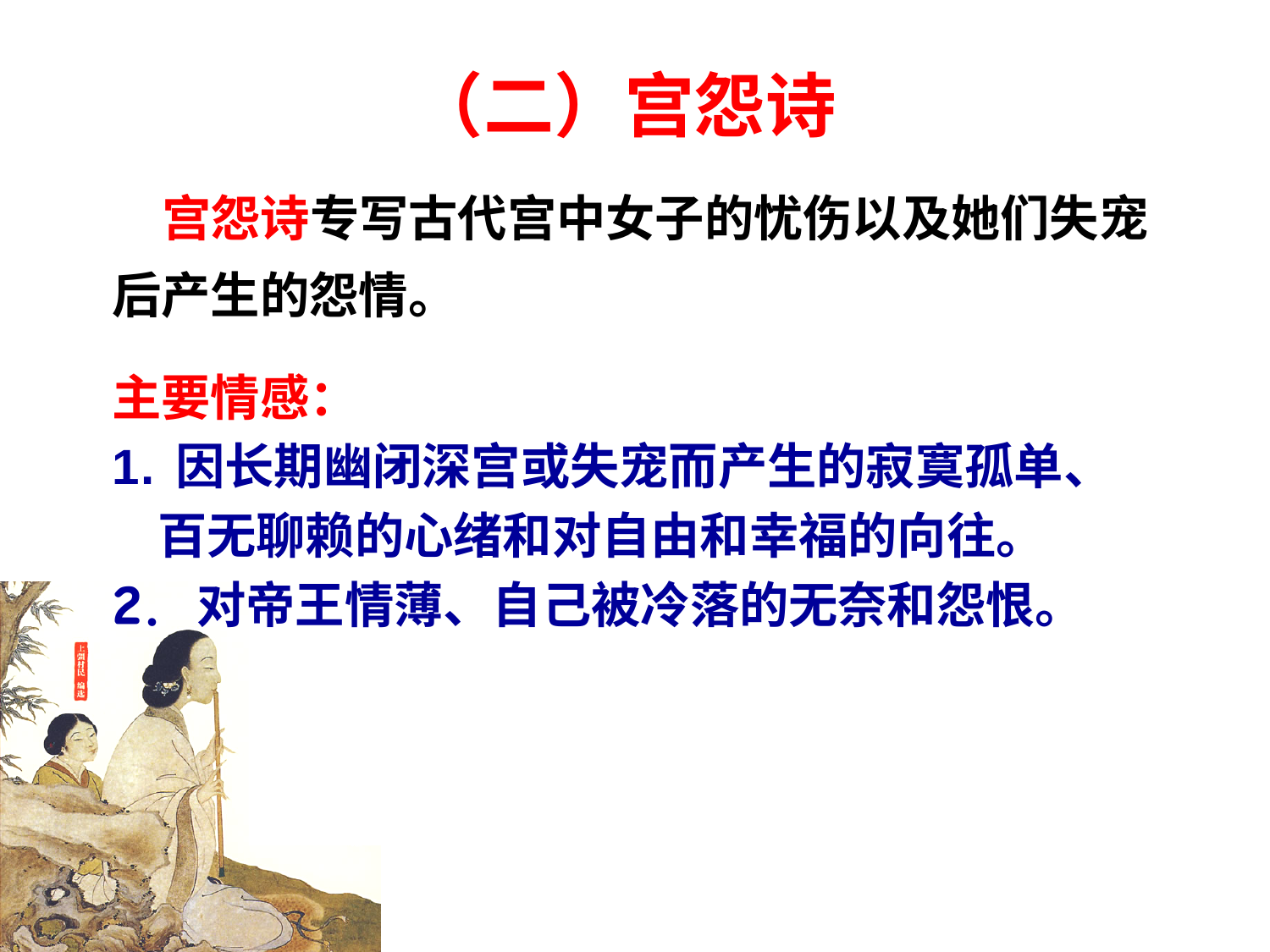

（二）宫怨诗
宫怨诗专写古代宫中女子的忧伤以及她们失宠后产生的怨情。
主要情感：
因长期幽闭深宫或失宠而产生的寂寞孤单、
   百无聊赖的心绪和对自由和幸福的向往。
2. 对帝王情薄、自己被冷落的无奈和怨恨。